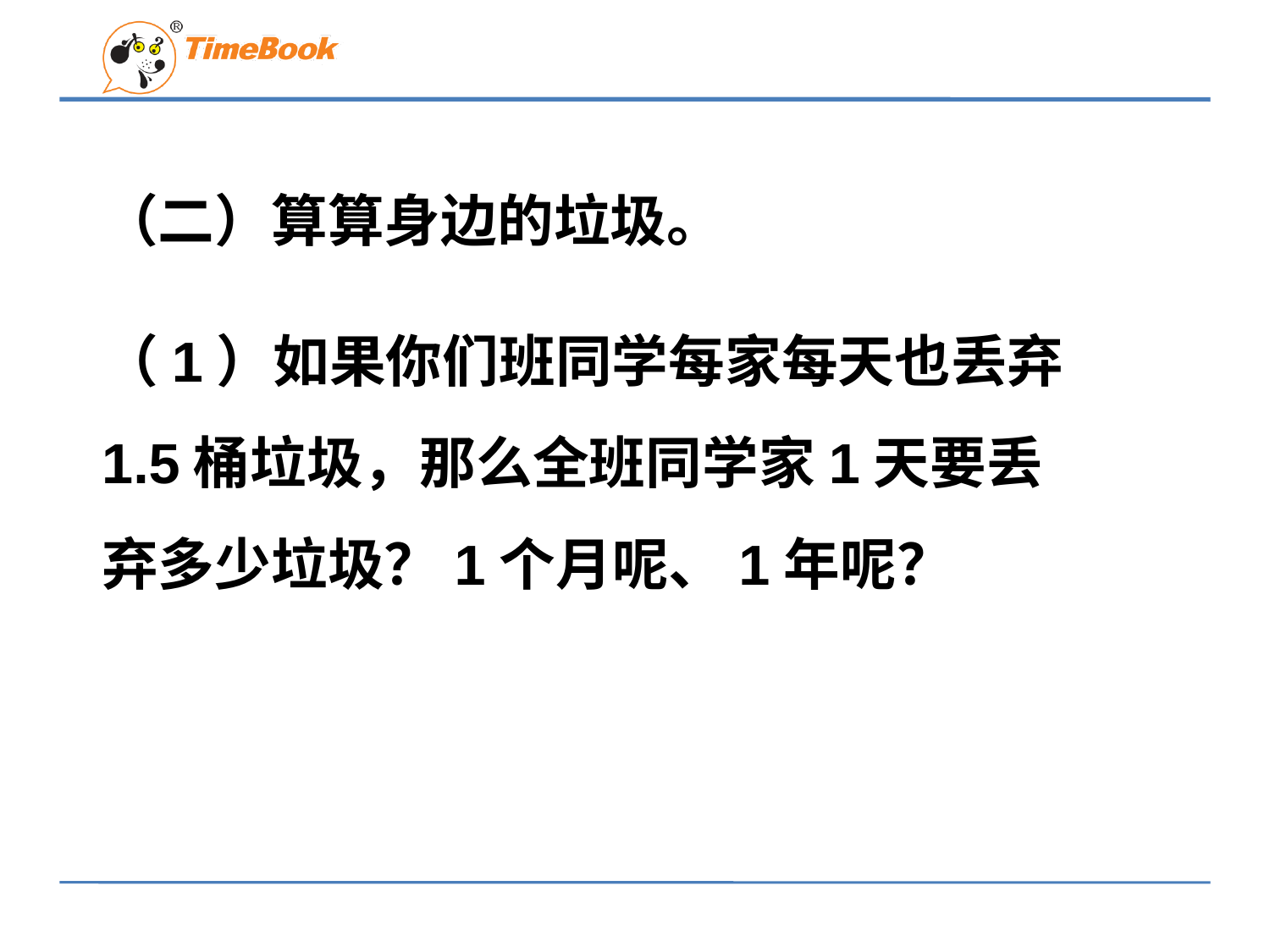

（二）算算身边的垃圾。
（1）如果你们班同学每家每天也丢弃1.5桶垃圾，那么全班同学家1天要丢弃多少垃圾？1个月呢、1年呢？